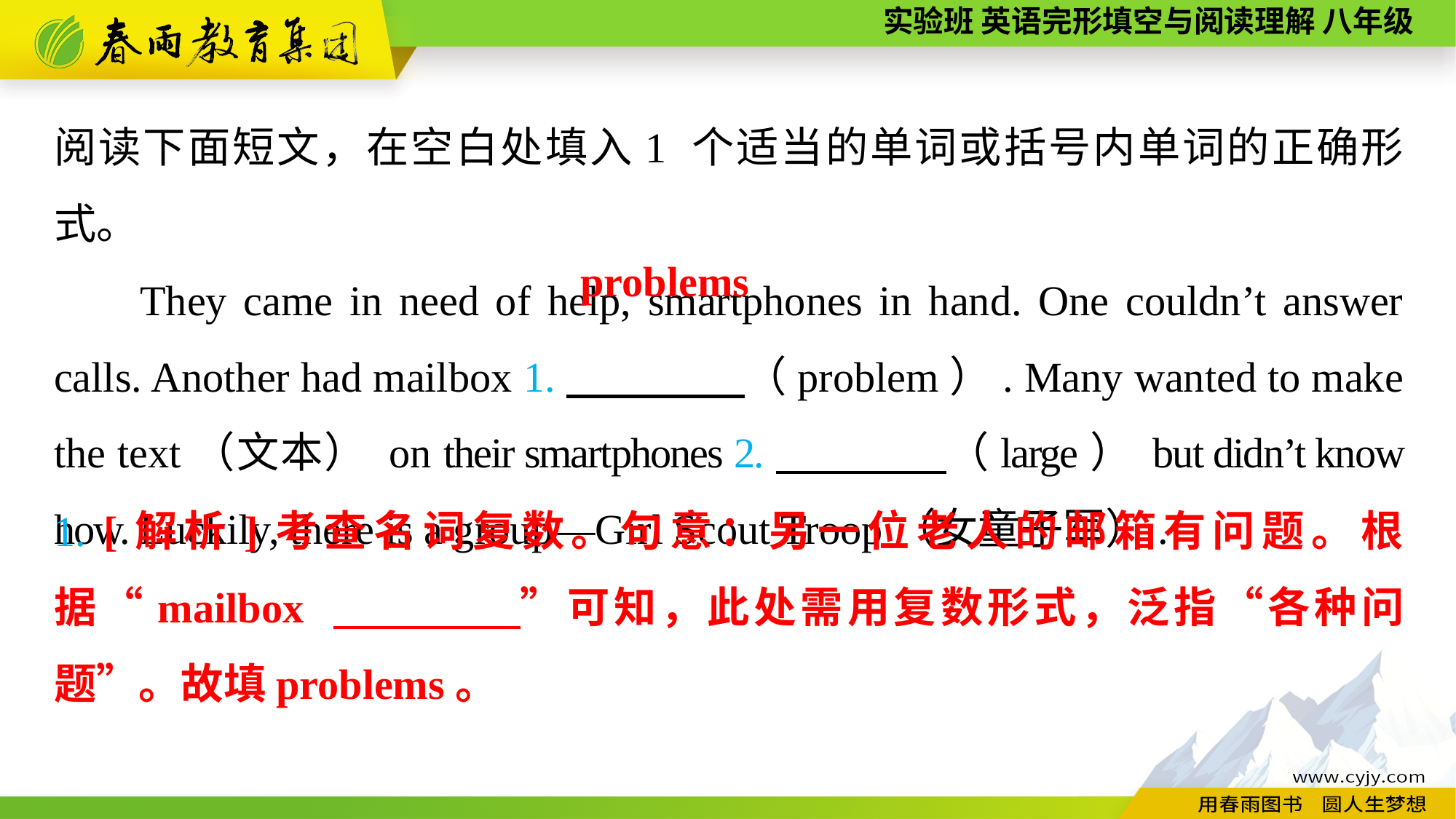

阅读下面短文，在空白处填入1 个适当的单词或括号内单词的正确形式。
They came in need of help, smartphones in hand. One couldn’t answer calls. Another had mailbox 1.　　     ，（problem）. Many wanted to make the text（文本） on their smartphones 2.　　　　（large） but didn’t know how. Luckily, there is a group—Girl Scout Troop（女童子军）.
problems
1. [解析]考查名词复数。句意：另一位老人的邮箱有问题。根据“mailbox 　　　　”可知，此处需用复数形式，泛指“各种问题”。故填problems。